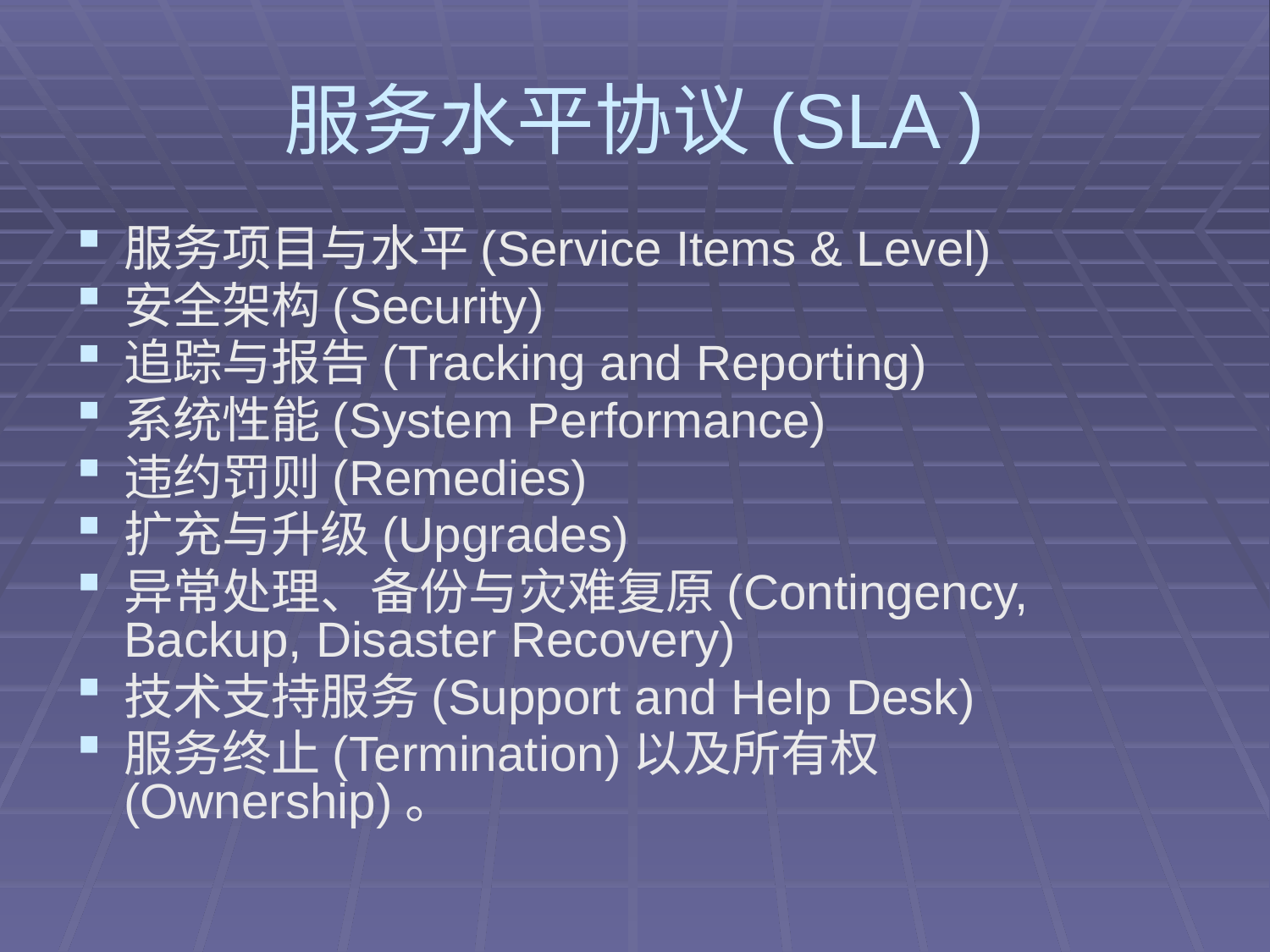

# 服务水平协议(SLA )
服务项目与水平(Service Items & Level)
安全架构(Security)
追踪与报告(Tracking and Reporting)
系统性能(System Performance)
违约罚则(Remedies)
扩充与升级(Upgrades)
异常处理、备份与灾难复原(Contingency, Backup, Disaster Recovery)
技术支持服务(Support and Help Desk)
服务终止(Termination)以及所有权(Ownership)。